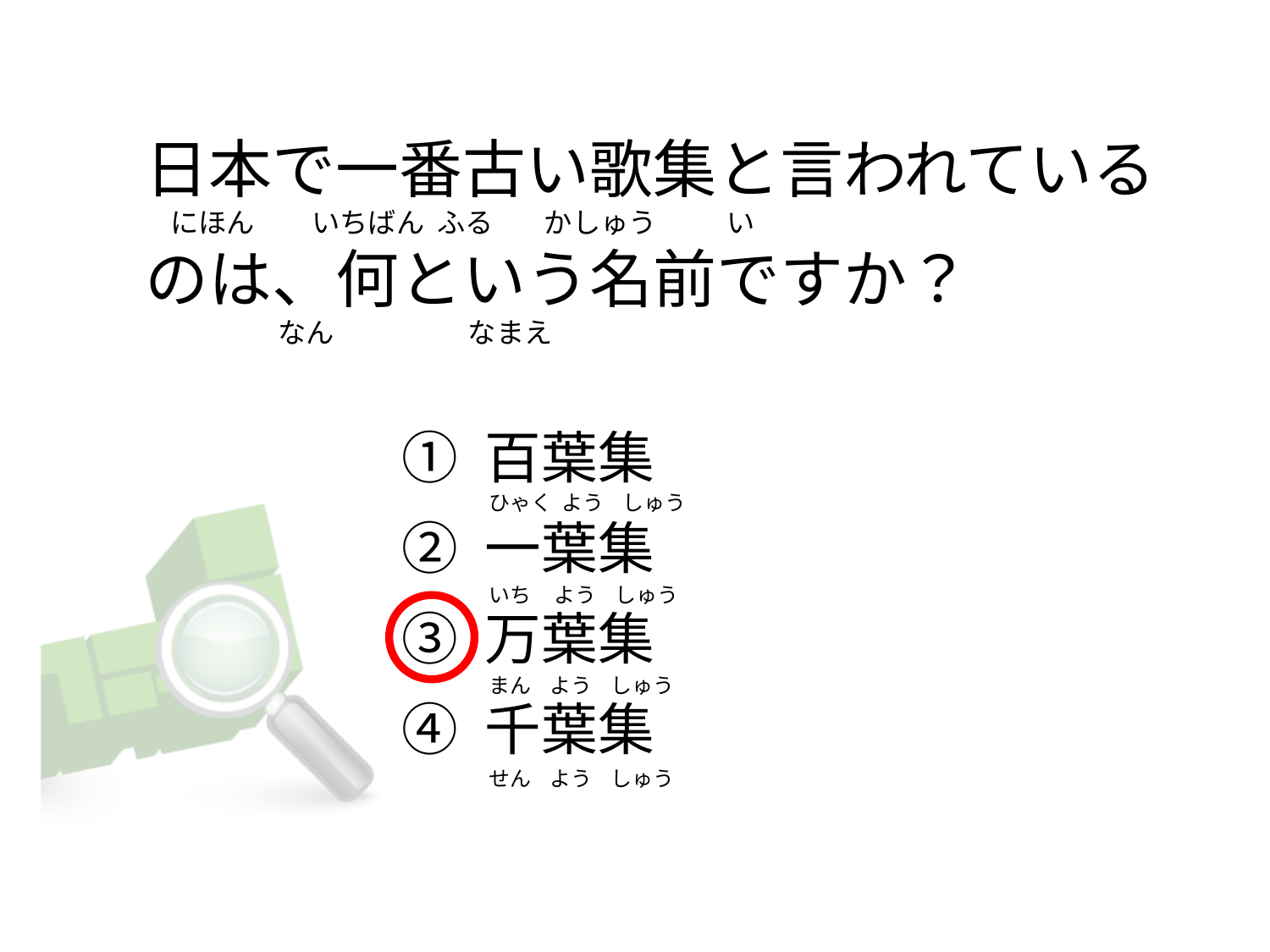

# 日本で一番古い歌集と言われている     にほん         いちばん  ふる        かしゅう           い のは、何という名前ですか？                       なん                     なまえ
① 百葉集
② 一葉集
③ 万葉集
④ 千葉集
 ひゃく  よう    しゅう
 いち     よう    しゅう

 まん    よう    しゅう
 せん    よう    しゅう